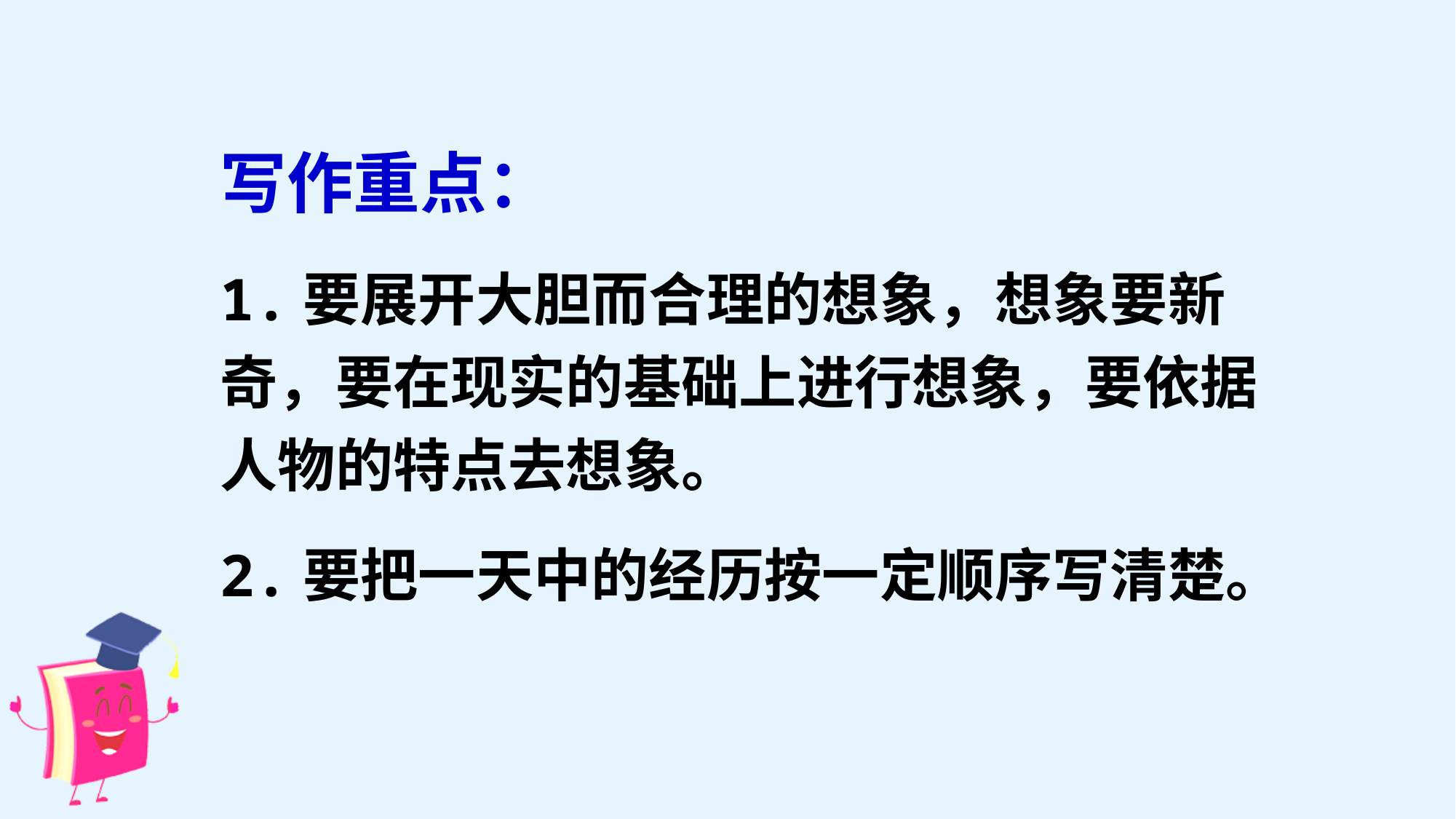

写作重点：
1.要展开大胆而合理的想象，想象要新奇，要在现实的基础上进行想象，要依据人物的特点去想象。
2.要把一天中的经历按一定顺序写清楚。